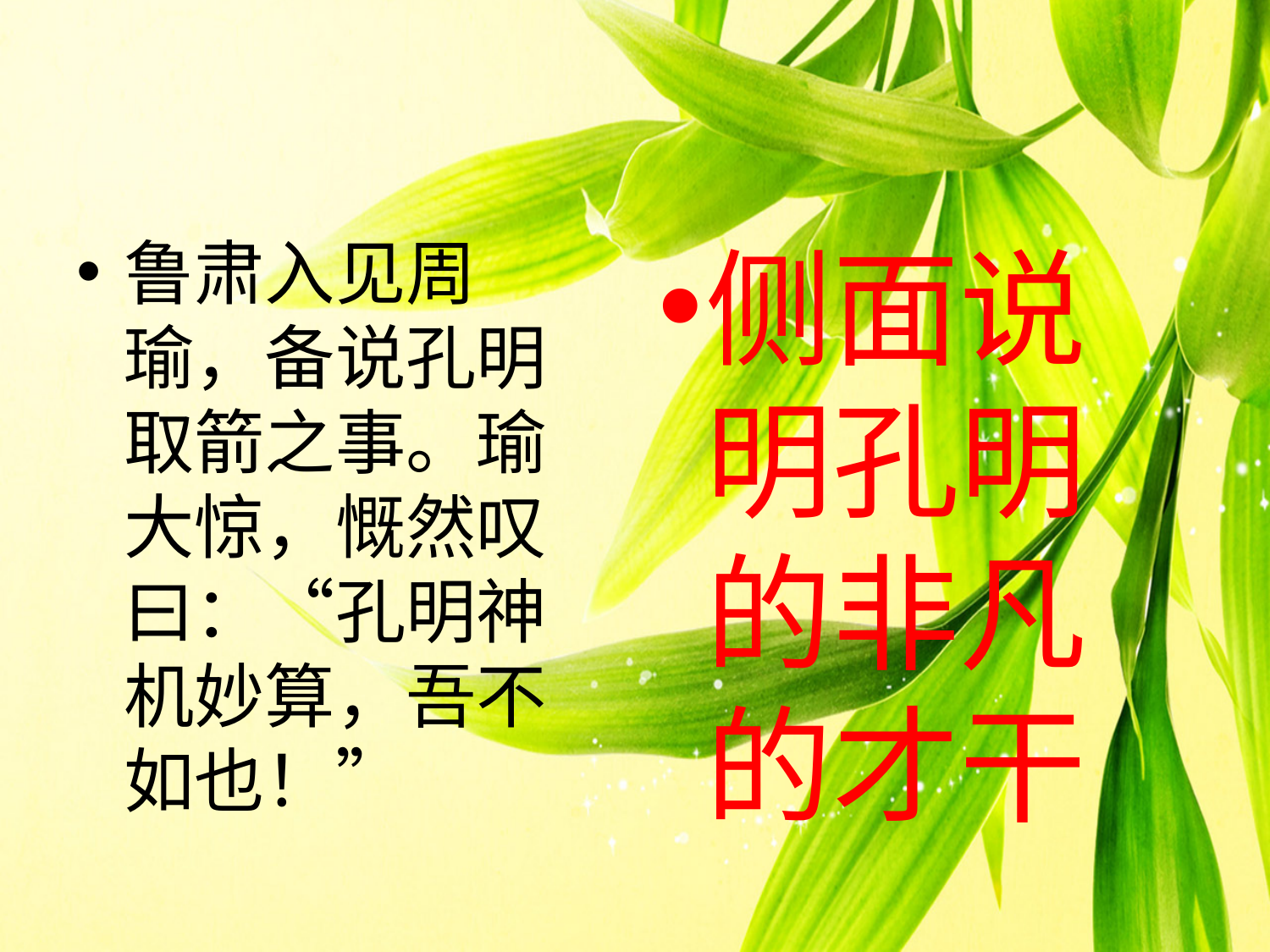

#
鲁肃入见周瑜，备说孔明取箭之事。瑜大惊，慨然叹曰：“孔明神机妙算，吾不如也！”
侧面说明孔明的非凡的才干